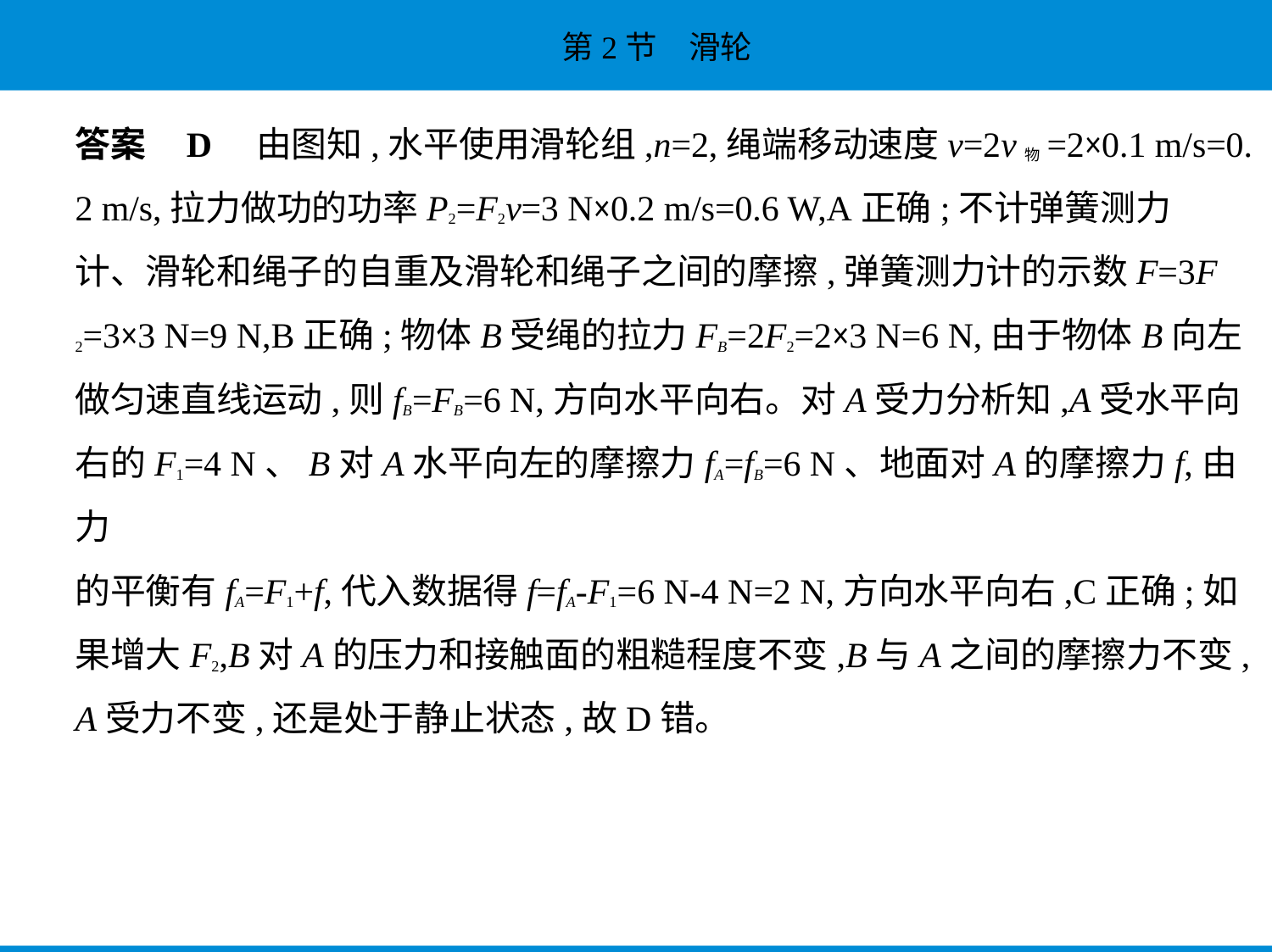

答案    D　由图知,水平使用滑轮组,n=2,绳端移动速度v=2v物=2×0.1 m/s=0.
2 m/s,拉力做功的功率P2=F2v=3 N×0.2 m/s=0.6 W,A正确;不计弹簧测力
计、滑轮和绳子的自重及滑轮和绳子之间的摩擦,弹簧测力计的示数F=3F
2=3×3 N=9 N,B正确;物体B受绳的拉力FB=2F2=2×3 N=6 N,由于物体B向左
做匀速直线运动,则fB=FB=6 N,方向水平向右。对A受力分析知,A受水平向
右的F1=4 N、B对A水平向左的摩擦力fA=fB=6 N、地面对A的摩擦力f,由力
的平衡有fA=F1+f,代入数据得f=fA-F1=6 N-4 N=2 N,方向水平向右,C正确;如
果增大F2,B对A的压力和接触面的粗糙程度不变,B与A之间的摩擦力不变,
A受力不变,还是处于静止状态,故D错。